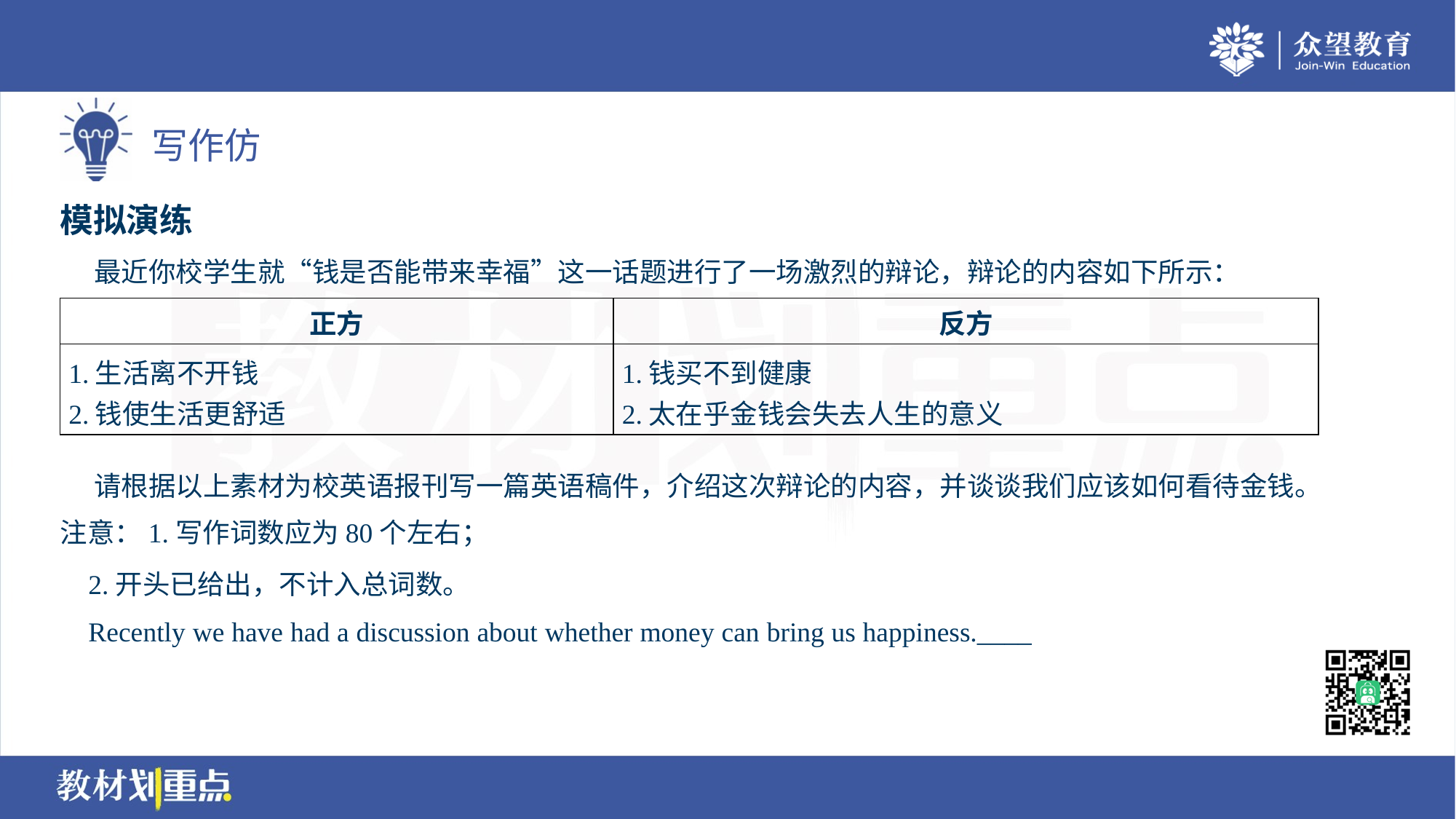

模拟演练
    最近你校学生就“钱是否能带来幸福”这一话题进行了一场激烈的辩论，辩论的内容如下所示：
| 正方 | 反方 |
| --- | --- |
| 1.生活离不开钱 2.钱使生活更舒适 | 1.钱买不到健康 2.太在乎金钱会失去人生的意义 |
    请根据以上素材为校英语报刊写一篇英语稿件，介绍这次辩论的内容，并谈谈我们应该如何看待金钱。
注意：1.写作词数应为80个左右；
    2.开头已给出，不计入总词数。
    Recently we have had a discussion about whether money can bring us happiness.____